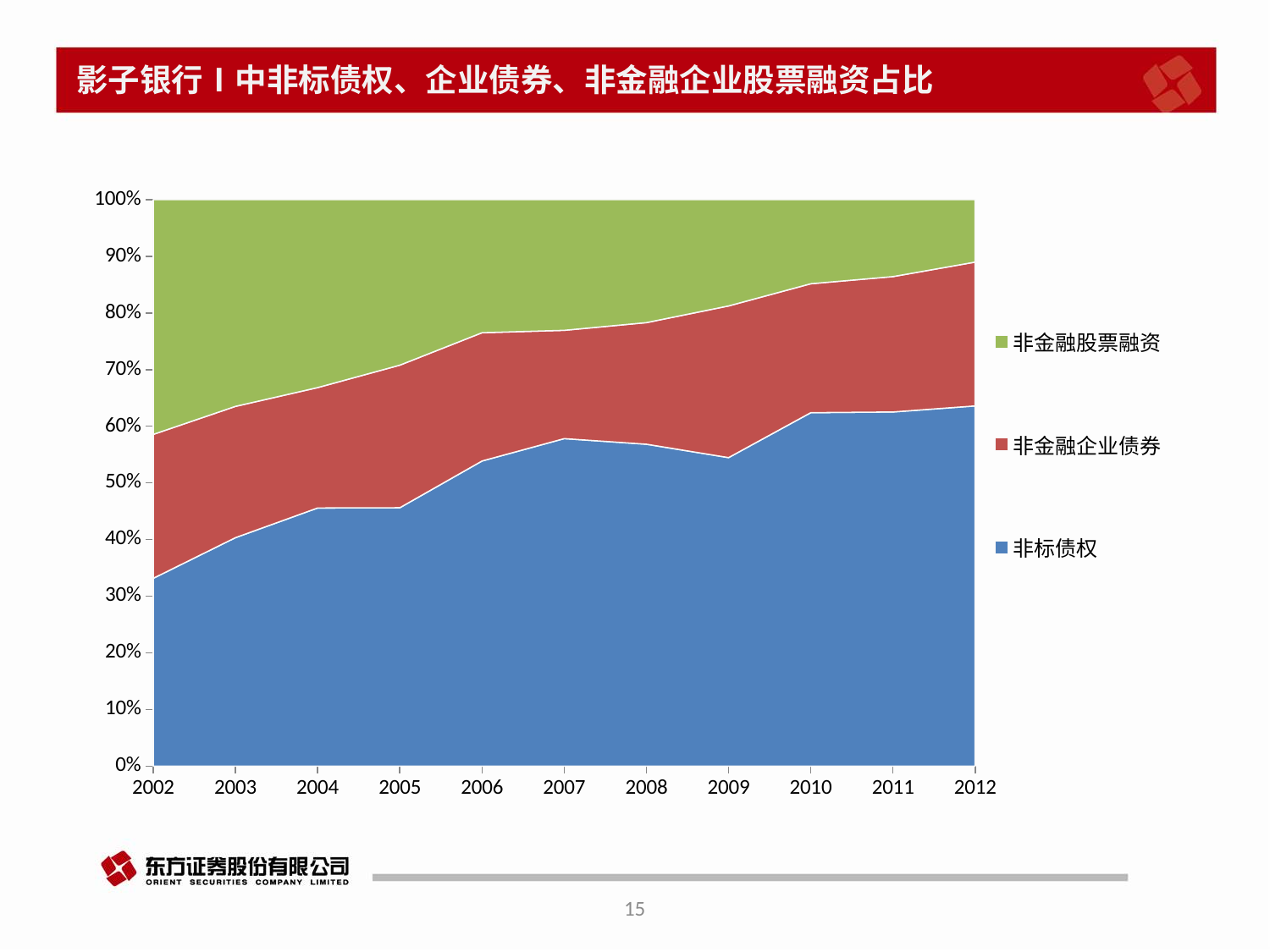

# 影子银行Ⅰ中非标债权、企业债券、非金融企业股票融资占比

### Chart

| Category | 非标债权 | 非金融企业债券 | 非金融股票融资 |
|---|---|---|---|
| 37591 | 33.146383923111195 | 25.409910346667576 | 41.443705730221225 |
| 37956 | 40.319382314336735 | 23.18480545914357 | 36.495812226519696 |
| 38322 | 45.5659281279369 | 21.25392885553041 | 33.180143016532675 |
| 38687 | 45.60289843480629 | 25.175396594641747 | 29.221704970551965 |
| 39052 | 52.71315913289733 | 22.162870235339167 | 22.990122617556004 |
| 39417 | 56.97094376949924 | 18.83890747207248 | 22.73412920868384 |
| 39783 | 56.20038241809068 | 21.222229756591826 | 21.466724690735905 |
| 40148 | 54.0204121279008 | 26.560210023708986 | 18.612655857133532 |
| 40513 | 62.07821423066204 | 22.648070418872322 | 14.77350848718874 |
| 40878 | 62.27319354815298 | 23.799600100409144 | 13.534046927599379 |
| 41244 | 63.392079749467264 | 25.31286249516183 | 10.999568449306135 |
15